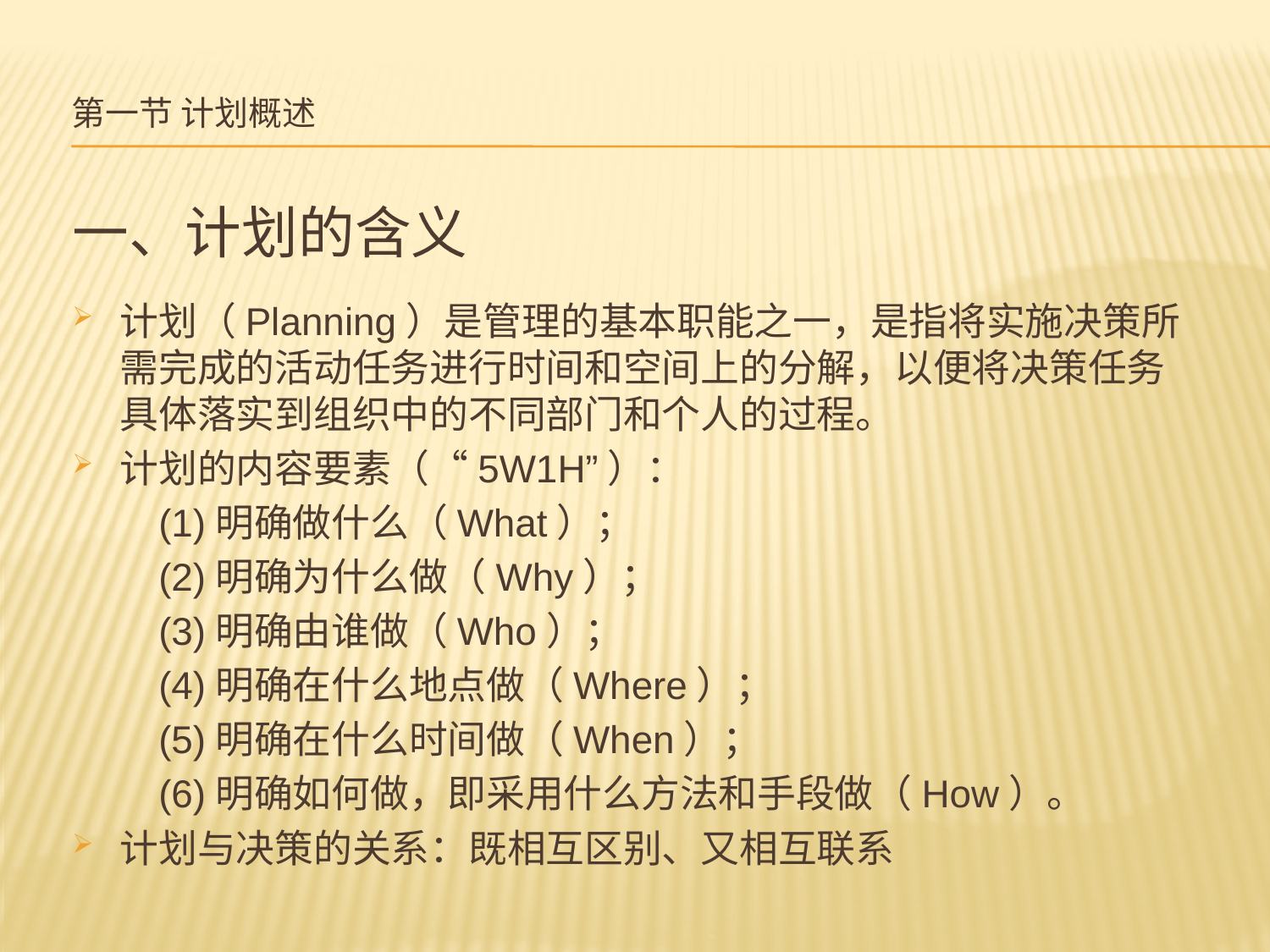

# 第一节 计划概述
一、计划的含义
计划（Planning）是管理的基本职能之一，是指将实施决策所需完成的活动任务进行时间和空间上的分解，以便将决策任务具体落实到组织中的不同部门和个人的过程。
计划的内容要素（“5W1H”）：
        (1)明确做什么（What）；
        (2)明确为什么做（Why）；
        (3)明确由谁做（Who）；
        (4)明确在什么地点做（Where）；
        (5)明确在什么时间做（When）；
        (6)明确如何做，即采用什么方法和手段做（How）。
计划与决策的关系：既相互区别、又相互联系